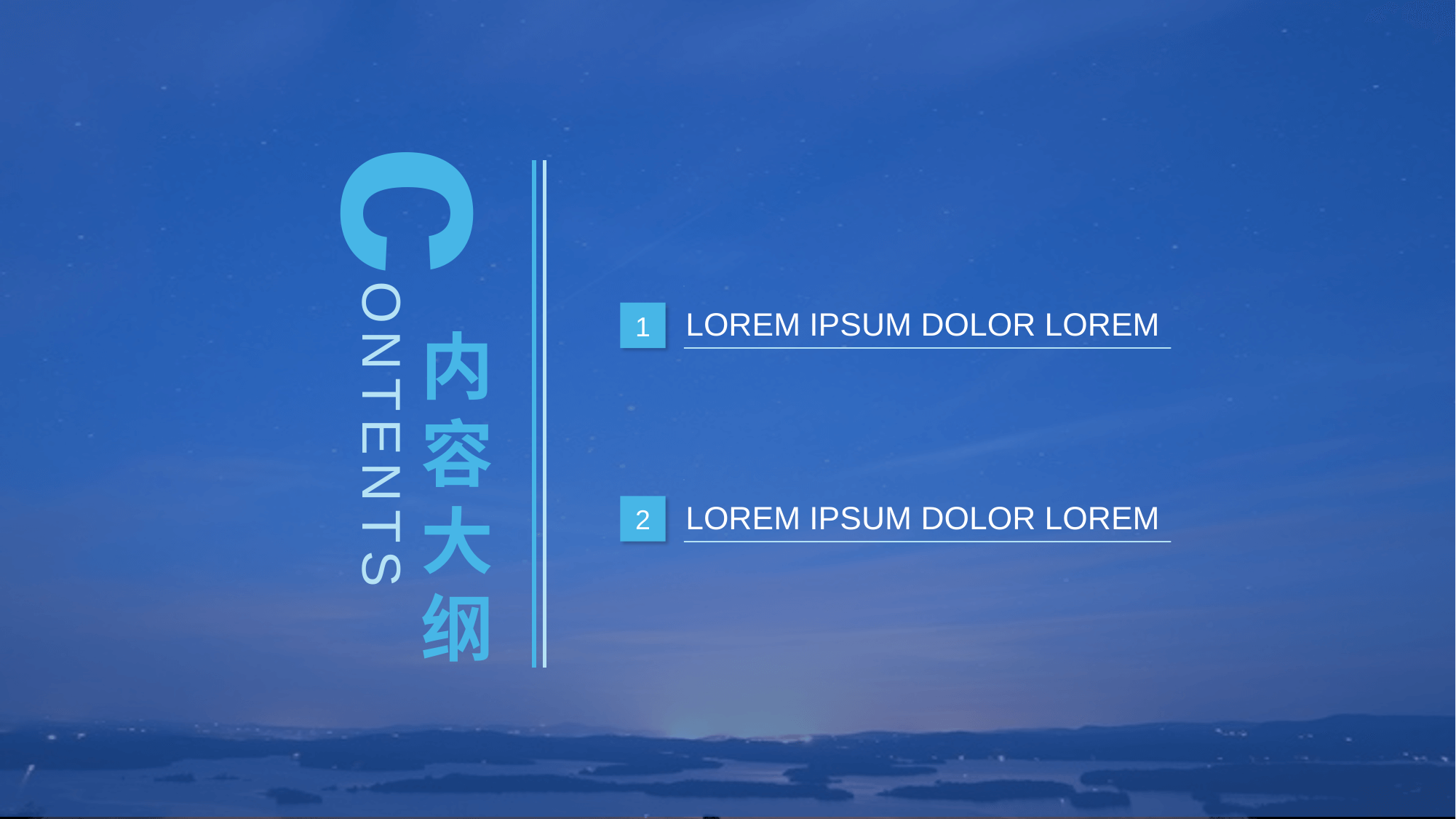

c
ONTENTS
LOREM IPSUM DOLOR LOREM
1
内容大纲
LOREM IPSUM DOLOR LOREM
2